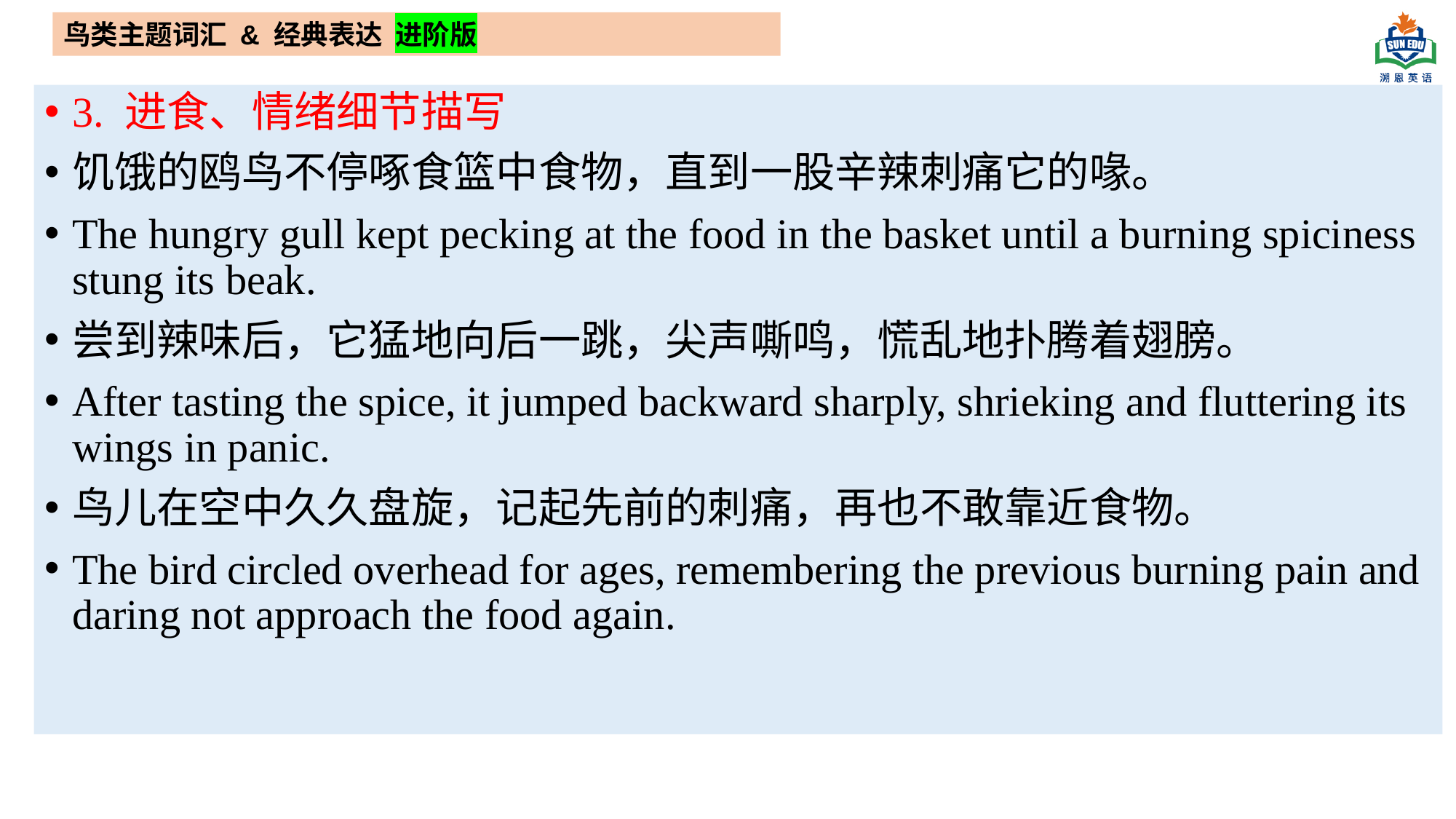

鸟类主题词汇 & 经典表达  进阶版
3. 进食、情绪细节描写
饥饿的鸥鸟不停啄食篮中食物，直到一股辛辣刺痛它的喙。
The hungry gull kept pecking at the food in the basket until a burning spiciness stung its beak.
尝到辣味后，它猛地向后一跳，尖声嘶鸣，慌乱地扑腾着翅膀。
After tasting the spice, it jumped backward sharply, shrieking and fluttering its wings in panic.
鸟儿在空中久久盘旋，记起先前的刺痛，再也不敢靠近食物。
The bird circled overhead for ages, remembering the previous burning pain and daring not approach the food again.